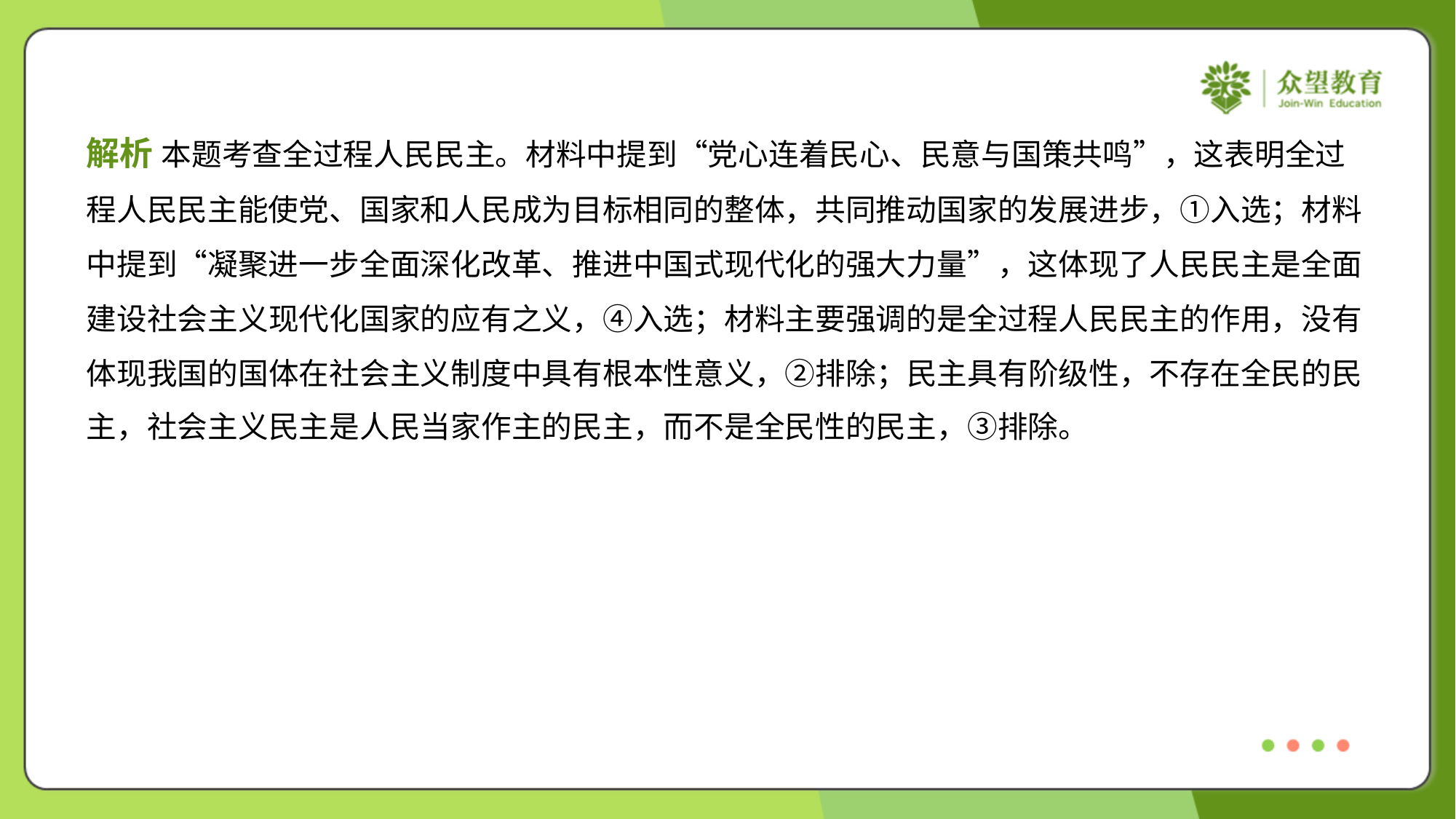

解析 本题考查全过程人民民主。材料中提到“党心连着民心、民意与国策共鸣”，这表明全过
程人民民主能使党、国家和人民成为目标相同的整体，共同推动国家的发展进步，①入选；材料
中提到“凝聚进一步全面深化改革、推进中国式现代化的强大力量”，这体现了人民民主是全面
建设社会主义现代化国家的应有之义，④入选；材料主要强调的是全过程人民民主的作用，没有
体现我国的国体在社会主义制度中具有根本性意义，②排除；民主具有阶级性，不存在全民的民
主，社会主义民主是人民当家作主的民主，而不是全民性的民主，③排除。